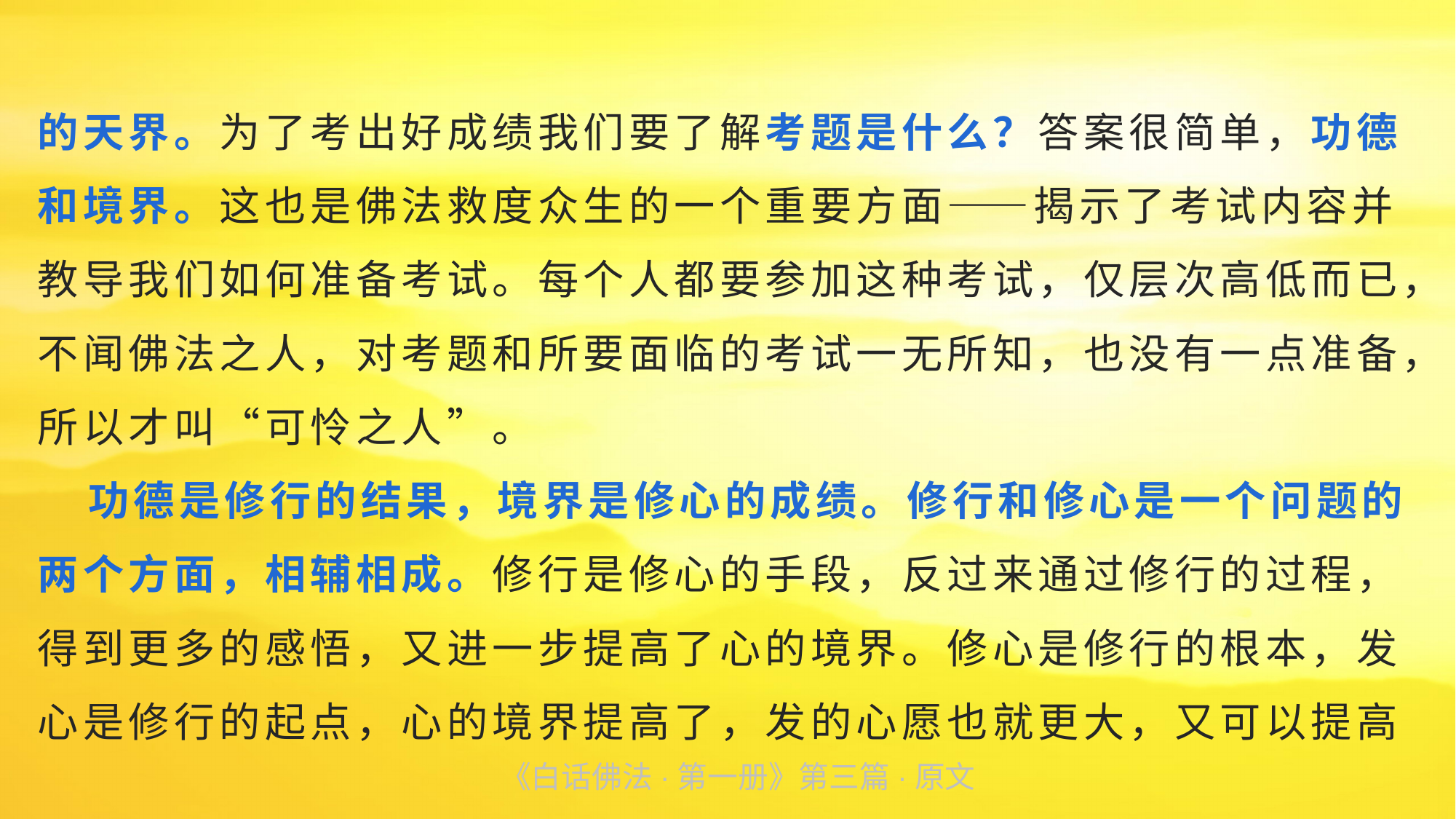

的天界。为了考出好成绩我们要了解考题是什么？答案很简单，功德和境界。这也是佛法救度众生的一个重要方面——揭示了考试内容并教导我们如何准备考试。每个人都要参加这种考试，仅层次高低而已，不闻佛法之人，对考题和所要面临的考试一无所知，也没有一点准备，所以才叫“可怜之人”。
   功德是修行的结果，境界是修心的成绩。修行和修心是一个问题的两个方面，相辅相成。修行是修心的手段，反过来通过修行的过程，得到更多的感悟，又进一步提高了心的境界。修心是修行的根本，发心是修行的起点，心的境界提高了，发的心愿也就更大，又可以提高
  《白话佛法·第一册》第三篇·原文